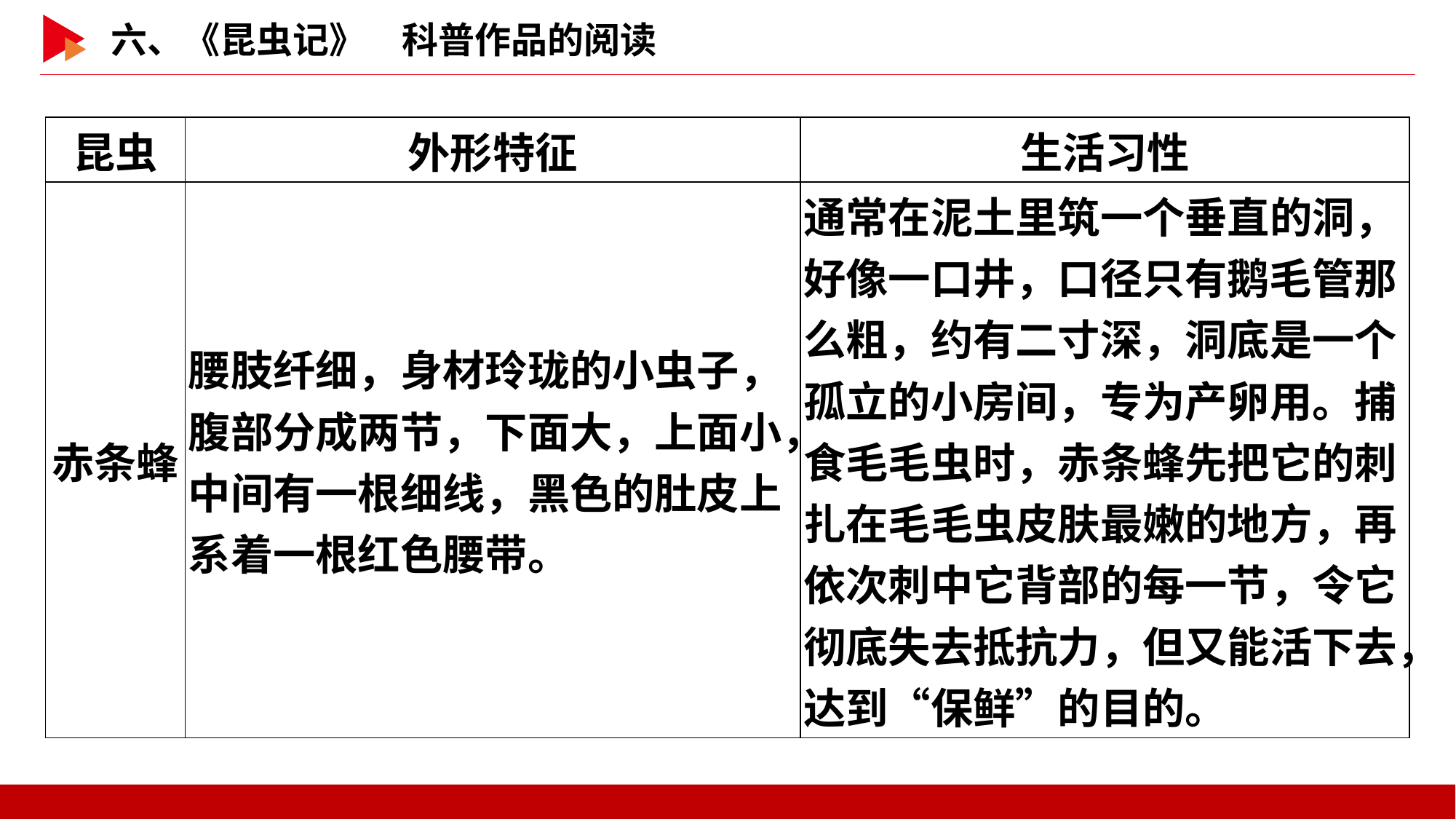

| 昆虫 | 外形特征 | 生活习性 |
| --- | --- | --- |
| 赤条蜂 | 腰肢纤细，身材玲珑的小虫子，腹部分成两节，下面大，上面小，中间有一根细线，黑色的肚皮上系着一根红色腰带。 | 通常在泥土里筑一个垂直的洞，好像一口井，口径只有鹅毛管那么粗，约有二寸深，洞底是一个孤立的小房间，专为产卵用。捕食毛毛虫时，赤条蜂先把它的刺扎在毛毛虫皮肤最嫩的地方，再依次刺中它背部的每一节，令它彻底失去抵抗力，但又能活下去，达到“保鲜”的目的。 |